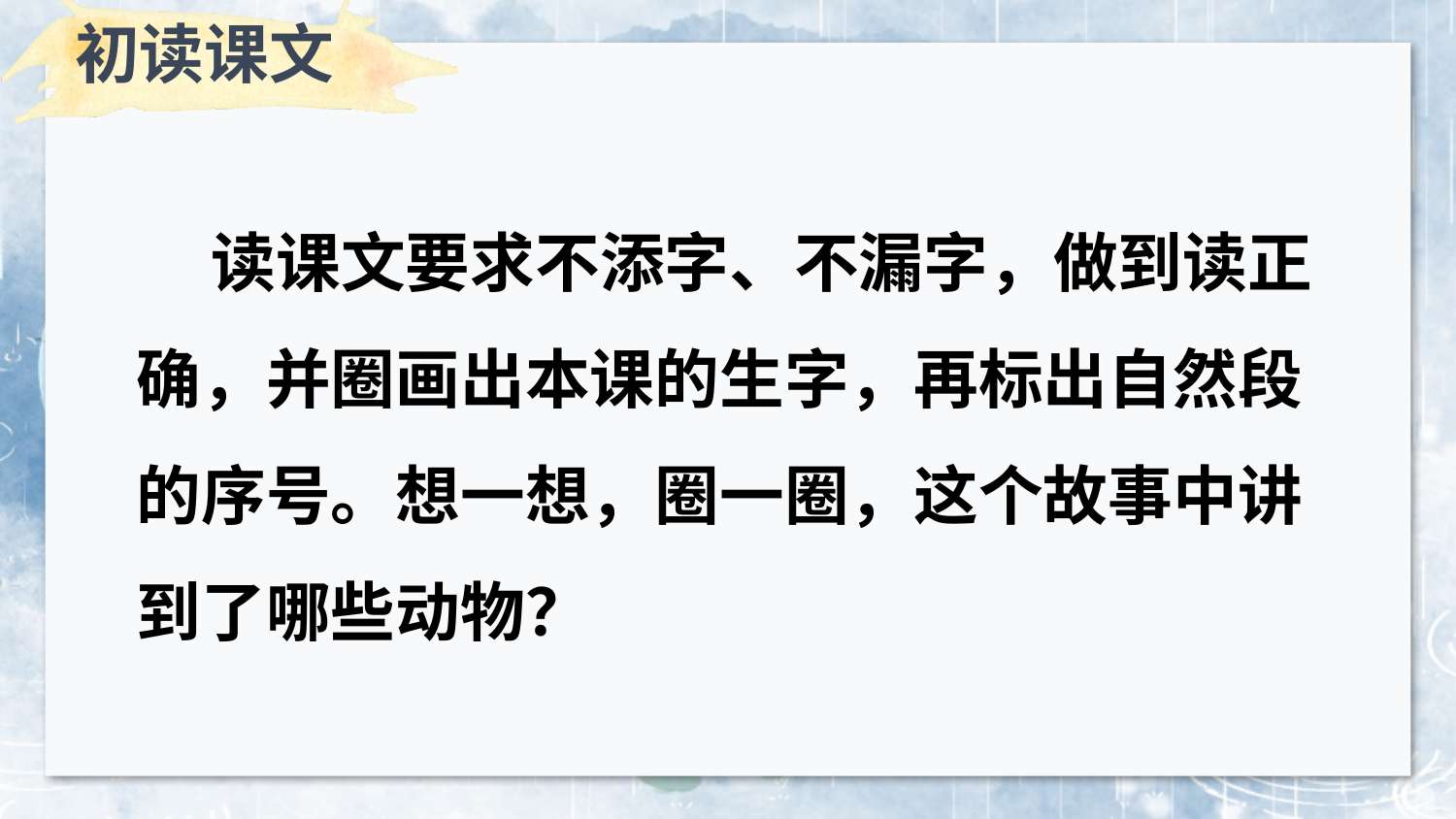

初读课文
    读课文要求不添字、不漏字，做到读正确，并圈画出本课的生字，再标出自然段的序号。想一想，圈一圈，这个故事中讲到了哪些动物？